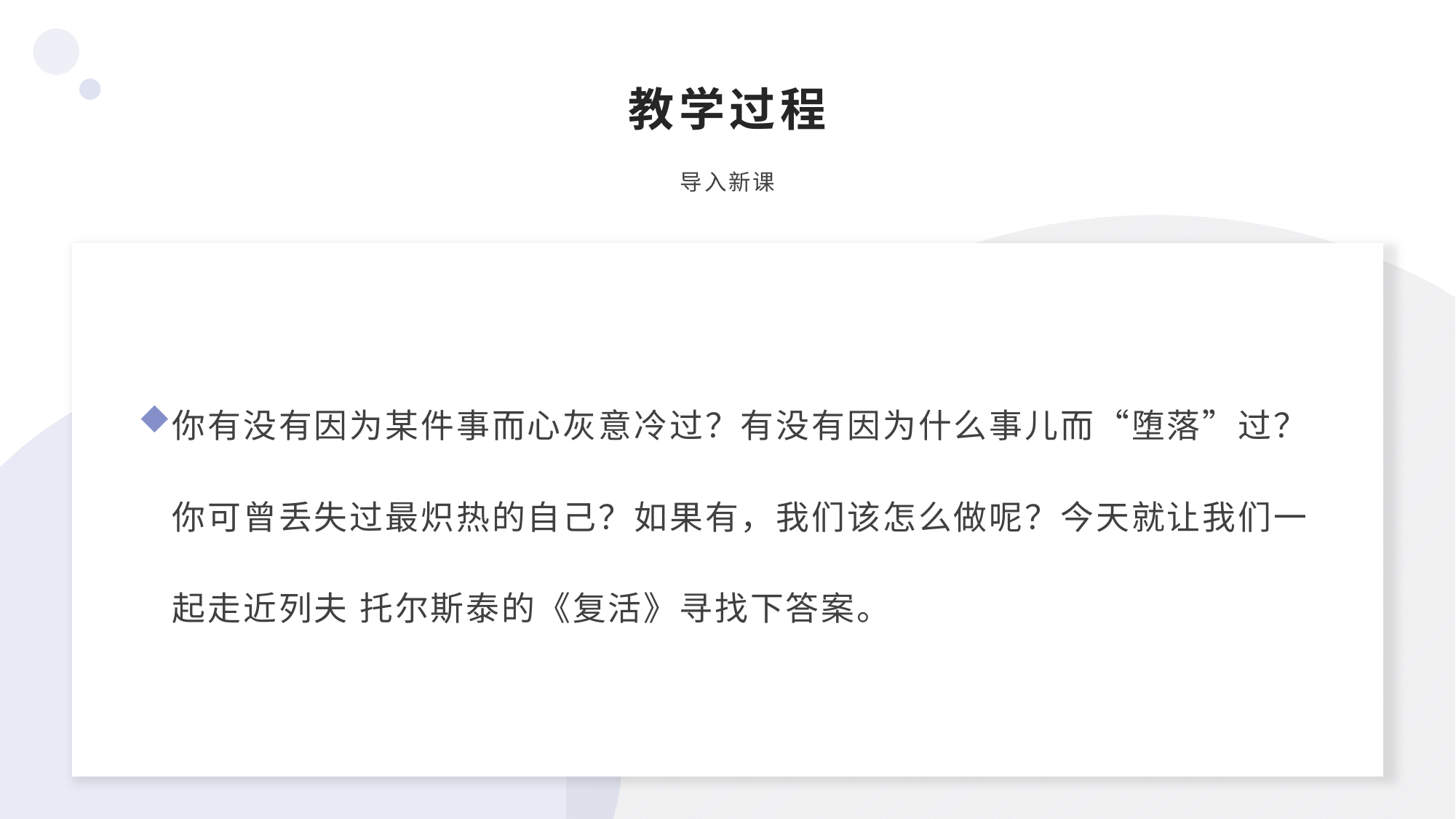

教学过程

导入新课

你有没有因为某件事而心灰意冷过？有没有因为什么事儿而“堕落”过？你可曾丢失过最炽热的自己？如果有，我们该怎么做呢？今天就让我们一起走近列夫 托尔斯泰的《复活》寻找下答案。